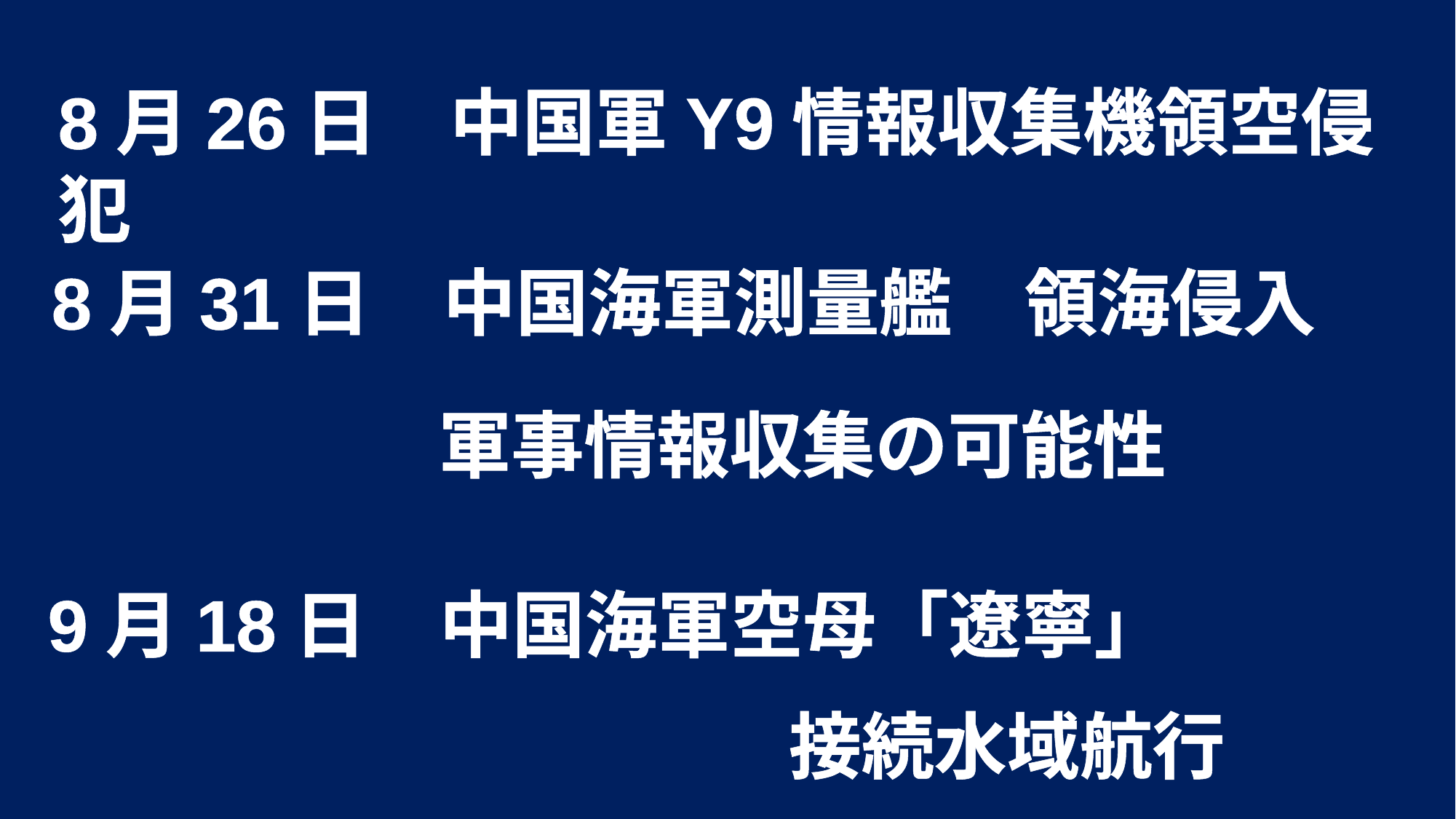

8月26日　中国軍Y9情報収集機領空侵犯
8月31日　中国海軍測量艦　領海侵入
軍事情報収集の可能性
9月18日　中国海軍空母「遼寧」
　　　　　　　　　　　接続水域航行